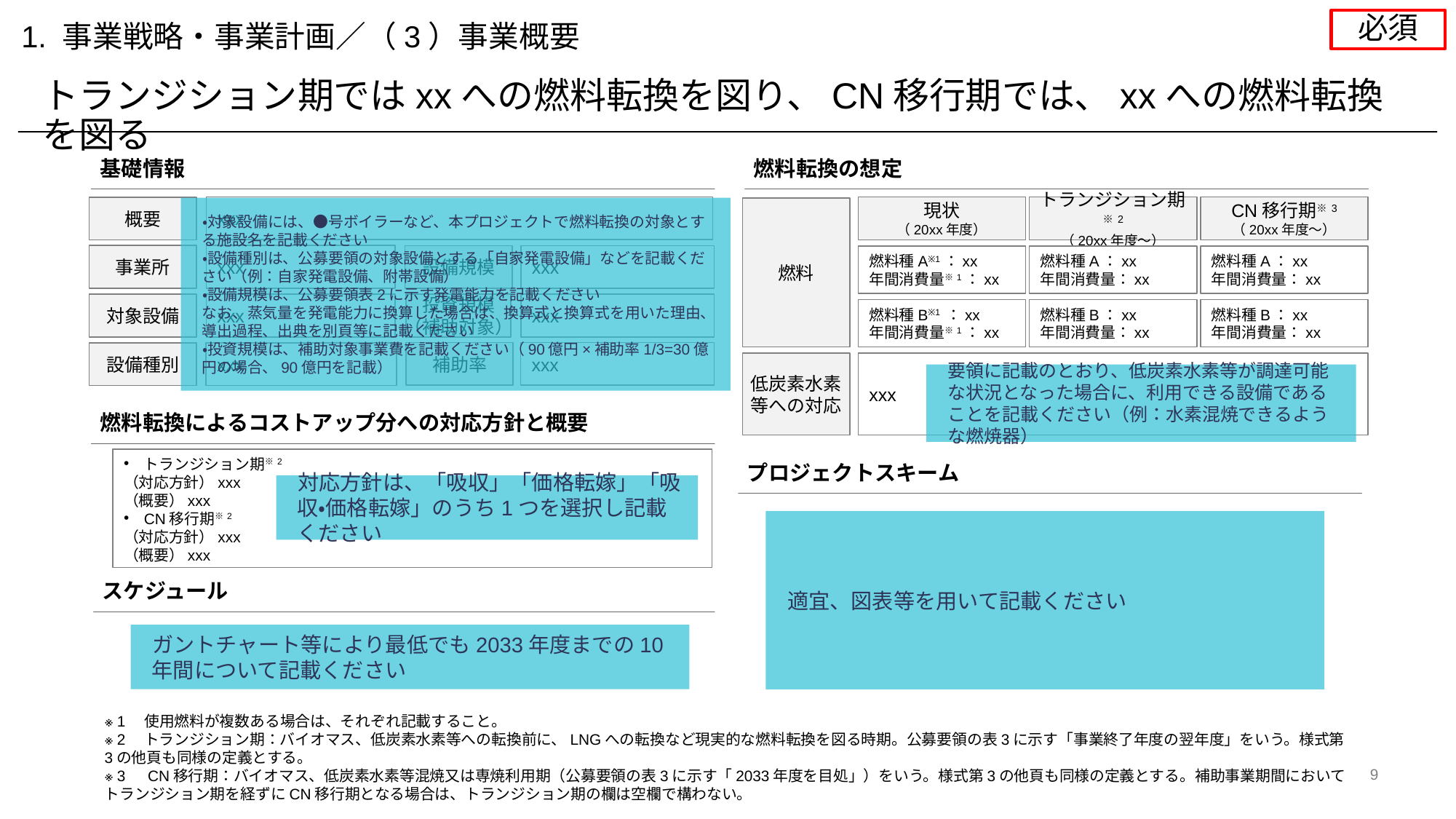

必須
1. 事業戦略・事業計画／（3）事業概要
トランジション期ではxxへの燃料転換を図り、CN移行期では、xxへの燃料転換を図る
基礎情報
燃料転換の想定
xxx
概要
現状
（20xx年度）
トランジション期※2
（20xx年度～）
CN移行期※3
（20xx年度～）
・対象設備には、●号ボイラーなど、本プロジェクトで燃料転換の対象とする施設名を記載ください
・設備種別は、公募要領の対象設備とする「自家発電設備」などを記載ください（例：自家発電設備、附帯設備）
・設備規模は、公募要領表2に示す発電能力を記載ください
なお、蒸気量を発電能力に換算した場合は、換算式と換算式を用いた理由、導出過程、出典を別頁等に記載ください
・投資規模は、補助対象事業費を記載ください（90億円×補助率1/3=30億円の場合、90億円を記載）
燃料
事業所
xxx
設備規模
xxx
燃料種A※1：xx
年間消費量※1：xx
燃料種A：xx
年間消費量：xx
燃料種A：xx
年間消費量：xx
対象設備
xxx
投資規模
（補助対象）
xxx
燃料種B※1 ：xx
年間消費量※1：xx
燃料種B：xx
年間消費量：xx
燃料種B：xx
年間消費量：xx
補助率
xxx
設備種別
xxx
低炭素水素
等への対応
xxx
要領に記載のとおり、低炭素水素等が調達可能な状況となった場合に、利用できる設備であることを記載ください（例：水素混焼できるような燃焼器）
燃料転換によるコストアップ分への対応方針と概要
トランジション期※2
（対応方針）xxx
（概要）xxx
CN移行期※2
（対応方針）xxx
（概要）xxx

プロジェクトスキーム
対応方針は、「吸収」「価格転嫁」「吸収・価格転嫁」のうち1つを選択し記載ください
適宜、図表等を用いて記載ください
スケジュール
ガントチャート等により最低でも2033年度までの10年間について記載ください
※1　使用燃料が複数ある場合は、それぞれ記載すること。
※2　トランジション期：バイオマス、低炭素水素等への転換前に、LNGへの転換など現実的な燃料転換を図る時期。公募要領の表3に示す「事業終了年度の翌年度」をいう。様式第3の他頁も同様の定義とする。
※3　CN移行期：バイオマス、低炭素水素等混焼又は専焼利用期（公募要領の表3に示す「2033年度を目処」）をいう。様式第3の他頁も同様の定義とする。補助事業期間においてトランジション期を経ずにCN移行期となる場合は、トランジション期の欄は空欄で構わない。